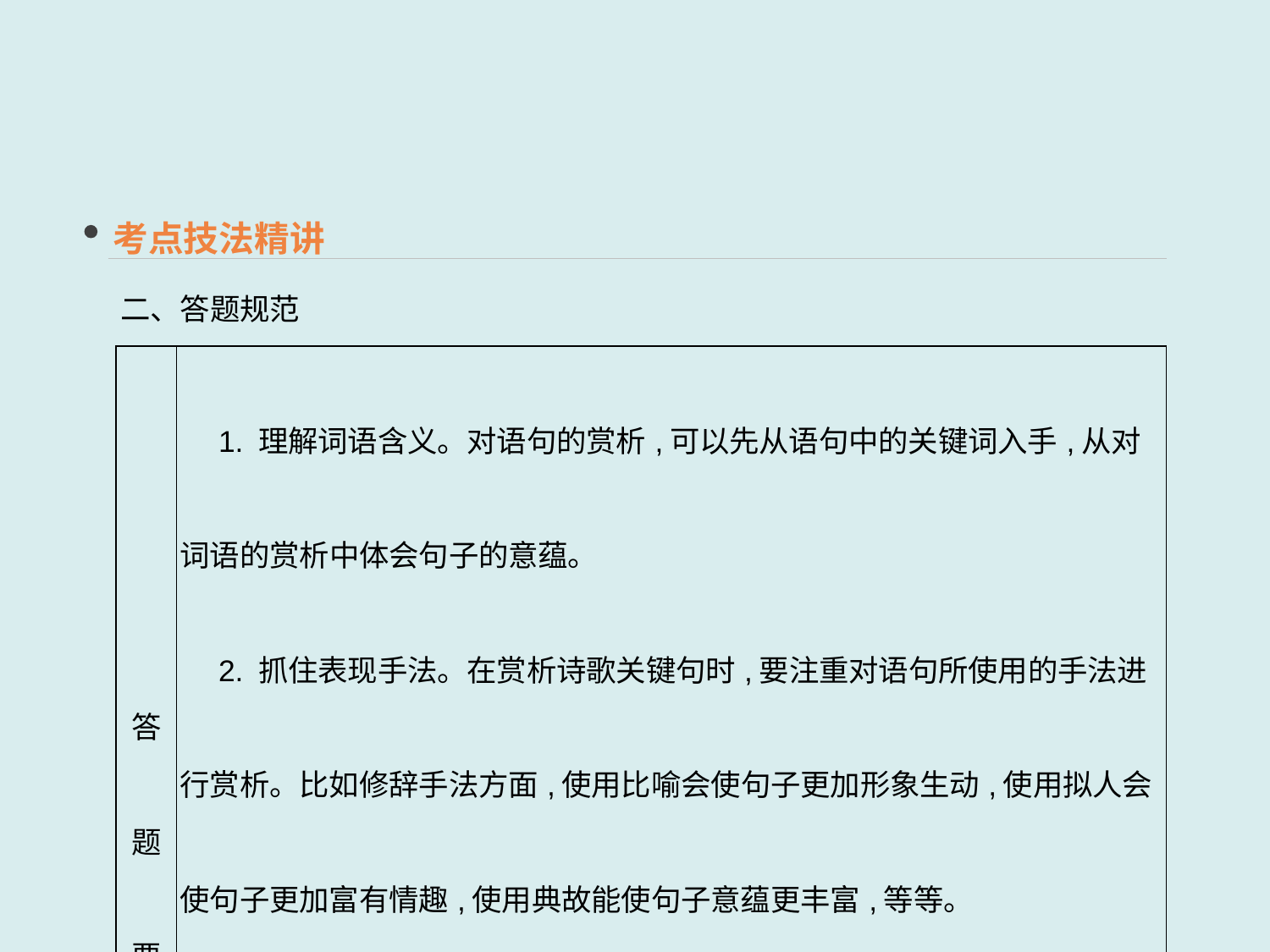

考点技法精讲

二、答题规范
| 答题要点 | 1. 理解词语含义。对语句的赏析,可以先从语句中的关键词入手,从对词语的赏析中体会句子的意蕴。 　2. 抓住表现手法。在赏析诗歌关键句时,要注重对语句所使用的手法进行赏析。比如修辞手法方面,使用比喻会使句子更加形象生动,使用拟人会使句子更加富有情趣,使用典故能使句子意蕴更丰富,等等。 　3. 关注语句句式。古代诗歌的句式特点一般涉及倒装、因果倒置、反问、设问、双重否定等,这些句式能够更好地体现诗歌描写的内容,表达作者的情感。 |
| --- | --- |